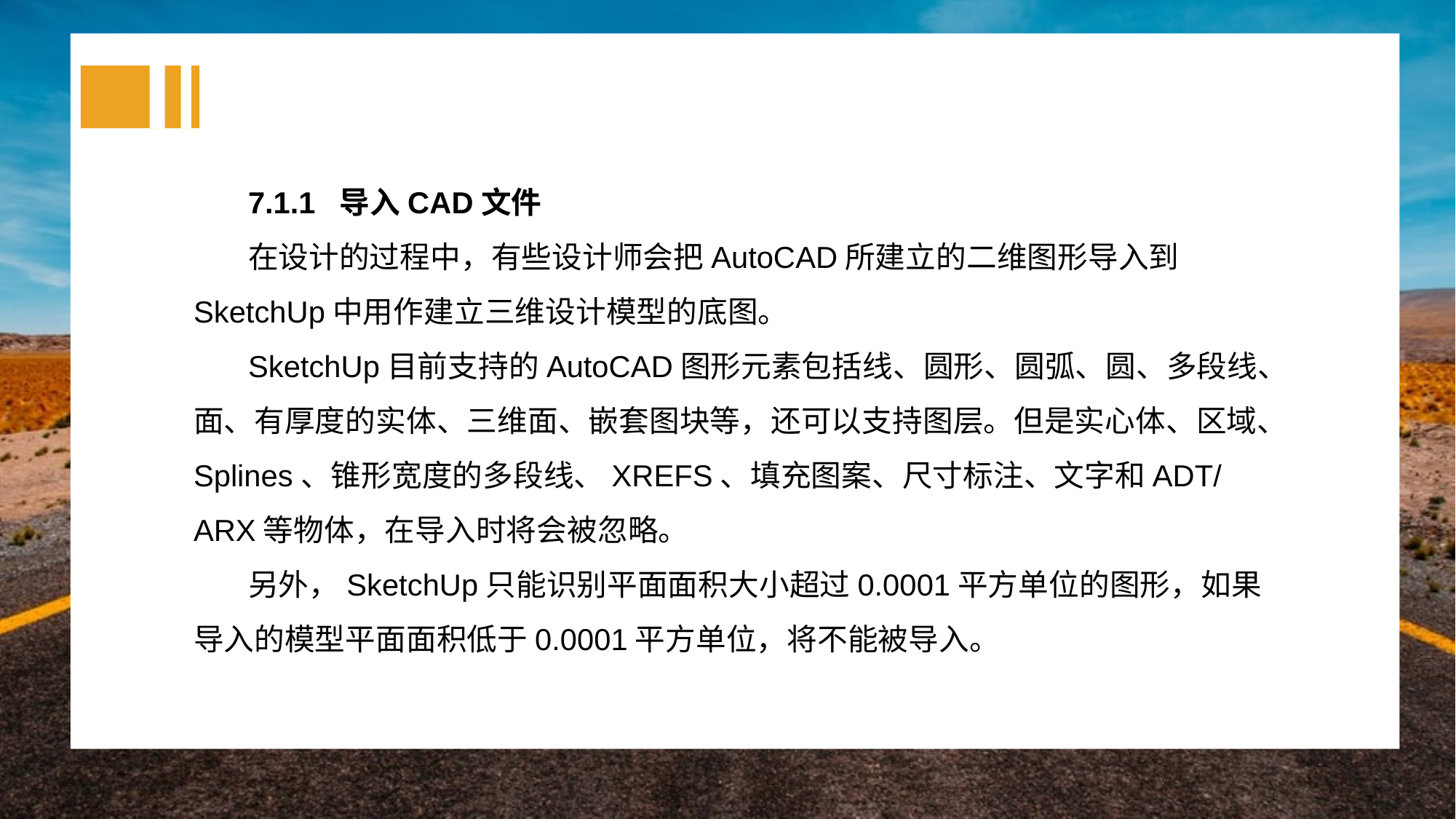

7.1.1  导入CAD文件
在设计的过程中，有些设计师会把AutoCAD所建立的二维图形导入到SketchUp中用作建立三维设计模型的底图。
SketchUp目前支持的AutoCAD图形元素包括线、圆形、圆弧、圆、多段线、面、有厚度的实体、三维面、嵌套图块等，还可以支持图层。但是实心体、区域、Splines、锥形宽度的多段线、XREFS、填充图案、尺寸标注、文字和ADT/ARX等物体，在导入时将会被忽略。
另外，SketchUp只能识别平面面积大小超过0.0001平方单位的图形，如果导入的模型平面面积低于0.0001平方单位，将不能被导入。